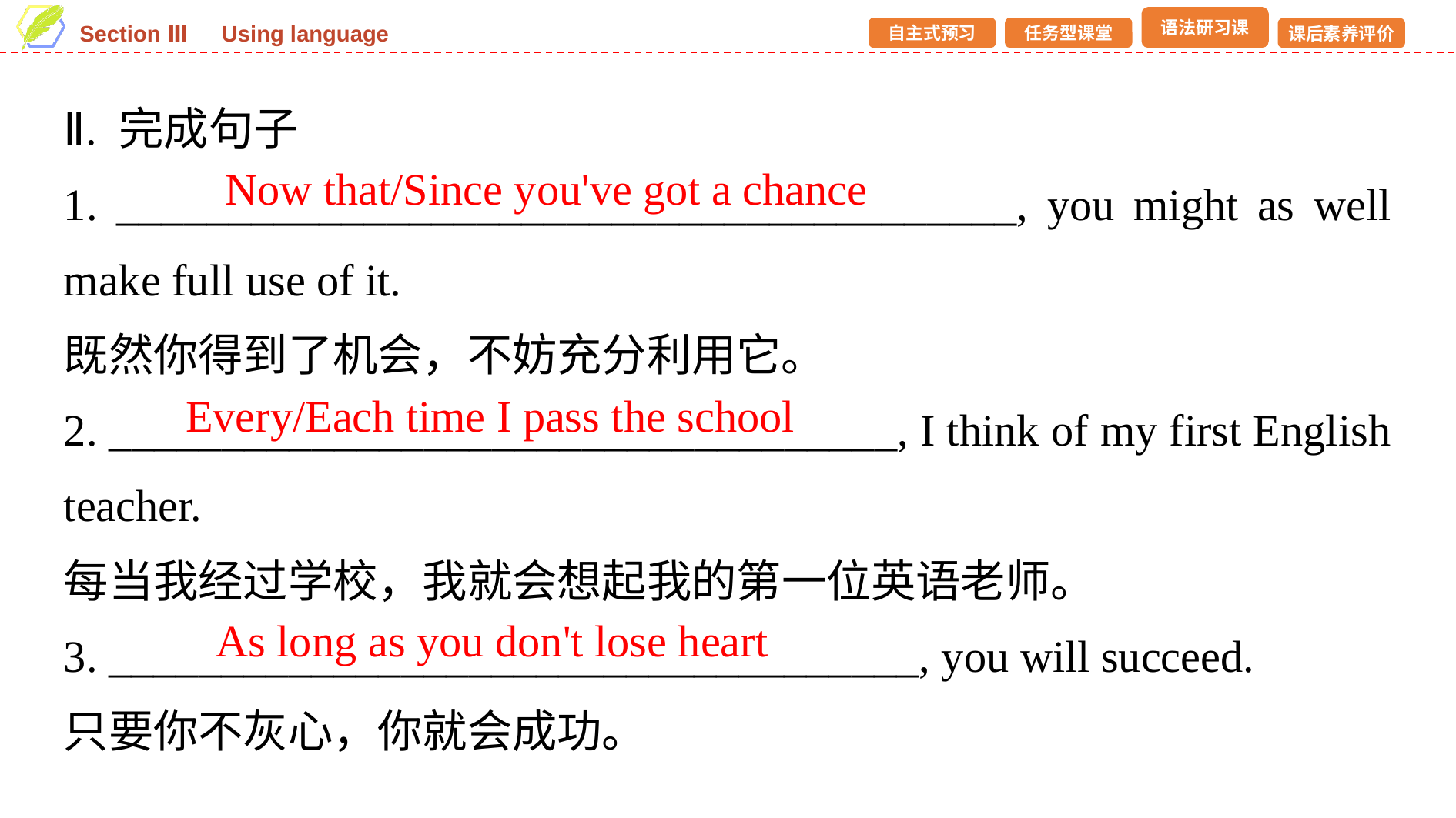

Ⅱ. 完成句子
1. ________________________________________, you might as well make full use of it.
既然你得到了机会，不妨充分利用它。
2. ___________________________________, I think of my first English teacher.
每当我经过学校，我就会想起我的第一位英语老师。
3. ____________________________________, you will succeed.
只要你不灰心，你就会成功。
Now that/Since you've got a chance
Every/Each time I pass the school
As long as you don't lose heart